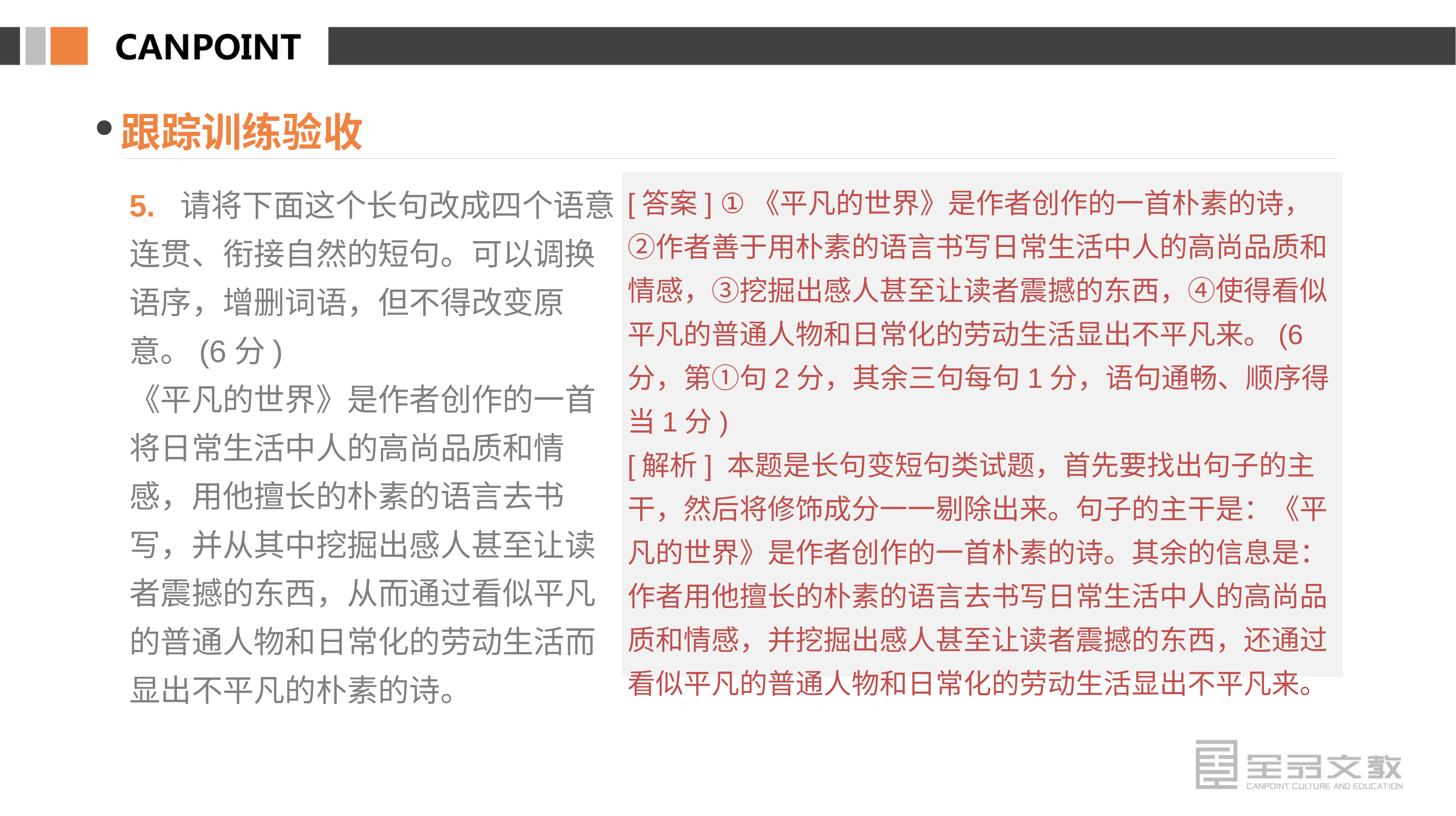

跟踪训练验收

5.  请将下面这个长句改成四个语意连贯、衔接自然的短句。可以调换语序，增删词语，但不得改变原意。(6分)
《平凡的世界》是作者创作的一首将日常生活中人的高尚品质和情感，用他擅长的朴素的语言去书写，并从其中挖掘出感人甚至让读者震撼的东西，从而通过看似平凡的普通人物和日常化的劳动生活而显出不平凡的朴素的诗。

[答案] ①《平凡的世界》是作者创作的一首朴素的诗，②作者善于用朴素的语言书写日常生活中人的高尚品质和情感，③挖掘出感人甚至让读者震撼的东西，④使得看似平凡的普通人物和日常化的劳动生活显出不平凡来。(6分，第①句2分，其余三句每句1分，语句通畅、顺序得当1分)
[解析] 本题是长句变短句类试题，首先要找出句子的主干，然后将修饰成分一一剔除出来。句子的主干是：《平凡的世界》是作者创作的一首朴素的诗。其余的信息是：作者用他擅长的朴素的语言去书写日常生活中人的高尚品质和情感，并挖掘出感人甚至让读者震撼的东西，还通过看似平凡的普通人物和日常化的劳动生活显出不平凡来。